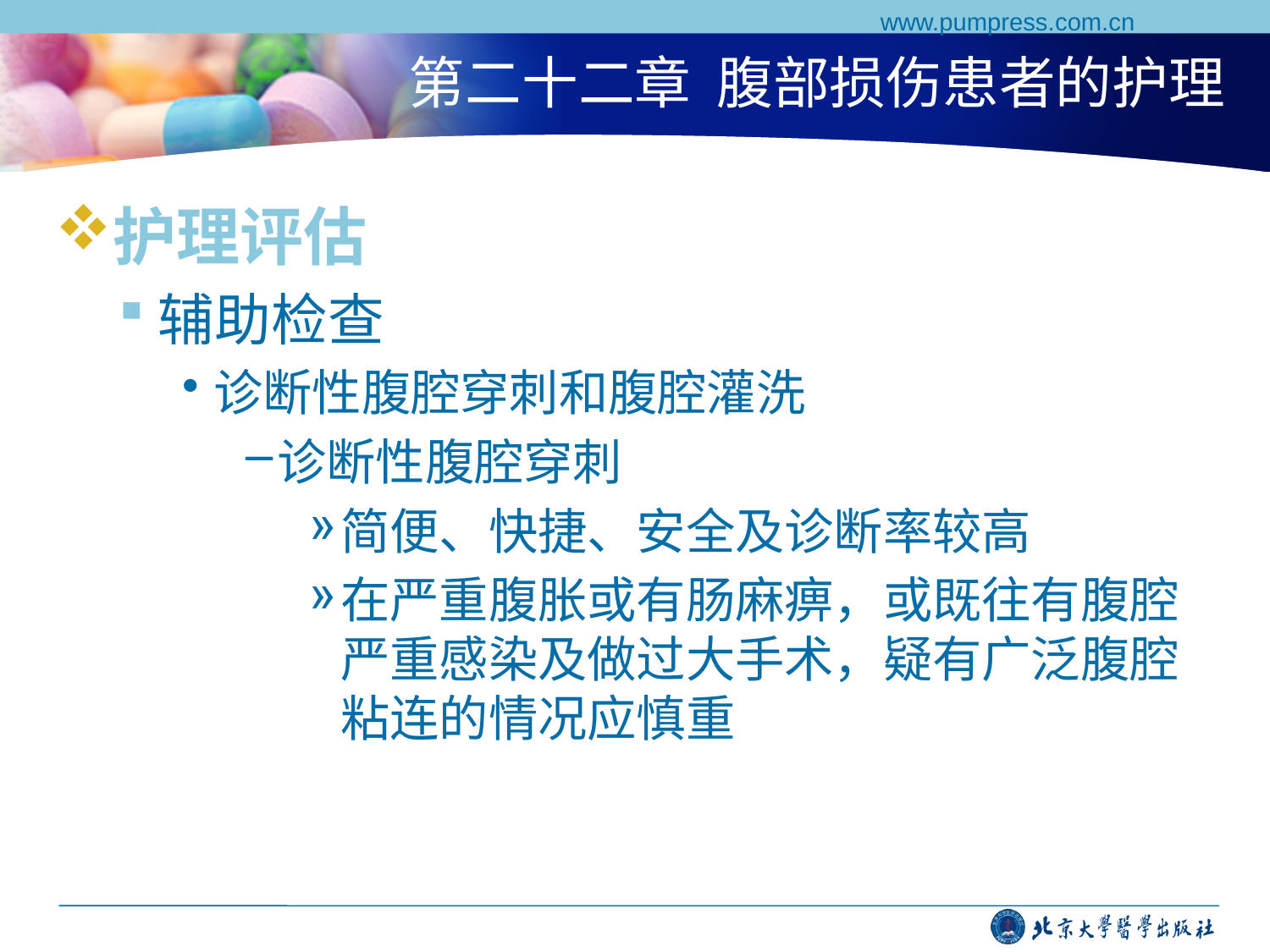

www.pumpress.com.cn
# 第二十二章  腹部损伤患者的护理
护理评估
辅助检查
诊断性腹腔穿刺和腹腔灌洗
诊断性腹腔穿刺
简便、快捷、安全及诊断率较高
在严重腹胀或有肠麻痹，或既往有腹腔严重感染及做过大手术，疑有广泛腹腔粘连的情况应慎重